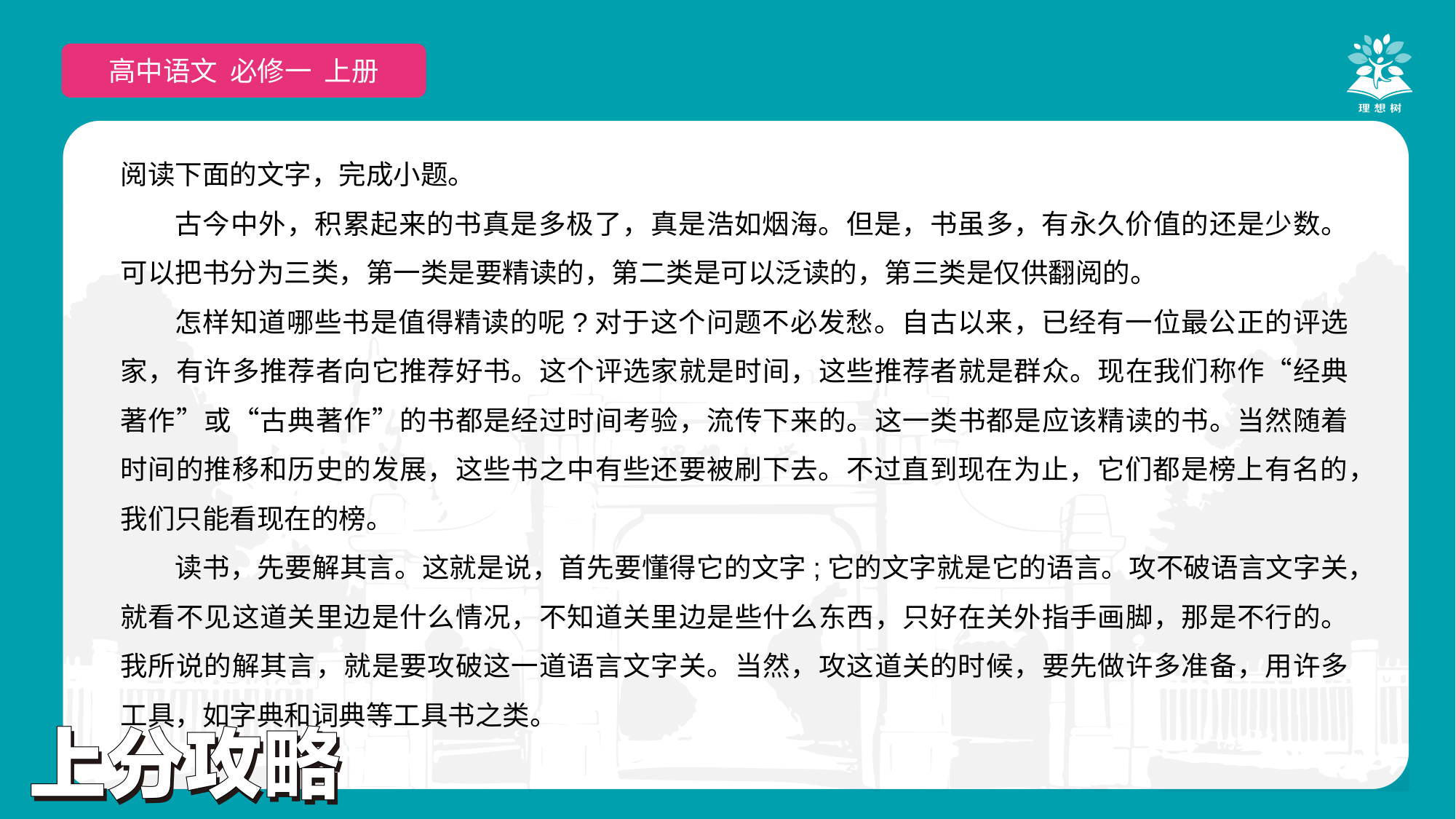

高中语文  选择性必修上
高中语文  必修一  上册
阅读下面的文字，完成小题。
古今中外，积累起来的书真是多极了，真是浩如烟海。但是，书虽多，有永久价值的还是少数。可以把书分为三类，第一类是要精读的，第二类是可以泛读的，第三类是仅供翻阅的。
怎样知道哪些书是值得精读的呢?对于这个问题不必发愁。自古以来，已经有一位最公正的评选家，有许多推荐者向它推荐好书。这个评选家就是时间，这些推荐者就是群众。现在我们称作“经典著作”或“古典著作”的书都是经过时间考验，流传下来的。这一类书都是应该精读的书。当然随着时间的推移和历史的发展，这些书之中有些还要被刷下去。不过直到现在为止，它们都是榜上有名的，我们只能看现在的榜。
读书，先要解其言。这就是说，首先要懂得它的文字;它的文字就是它的语言。攻不破语言文字关，就看不见这道关里边是什么情况，不知道关里边是些什么东西，只好在关外指手画脚，那是不行的。我所说的解其言，就是要攻破这一道语言文字关。当然，攻这道关的时候，要先做许多准备，用许多工具，如字典和词典等工具书之类。